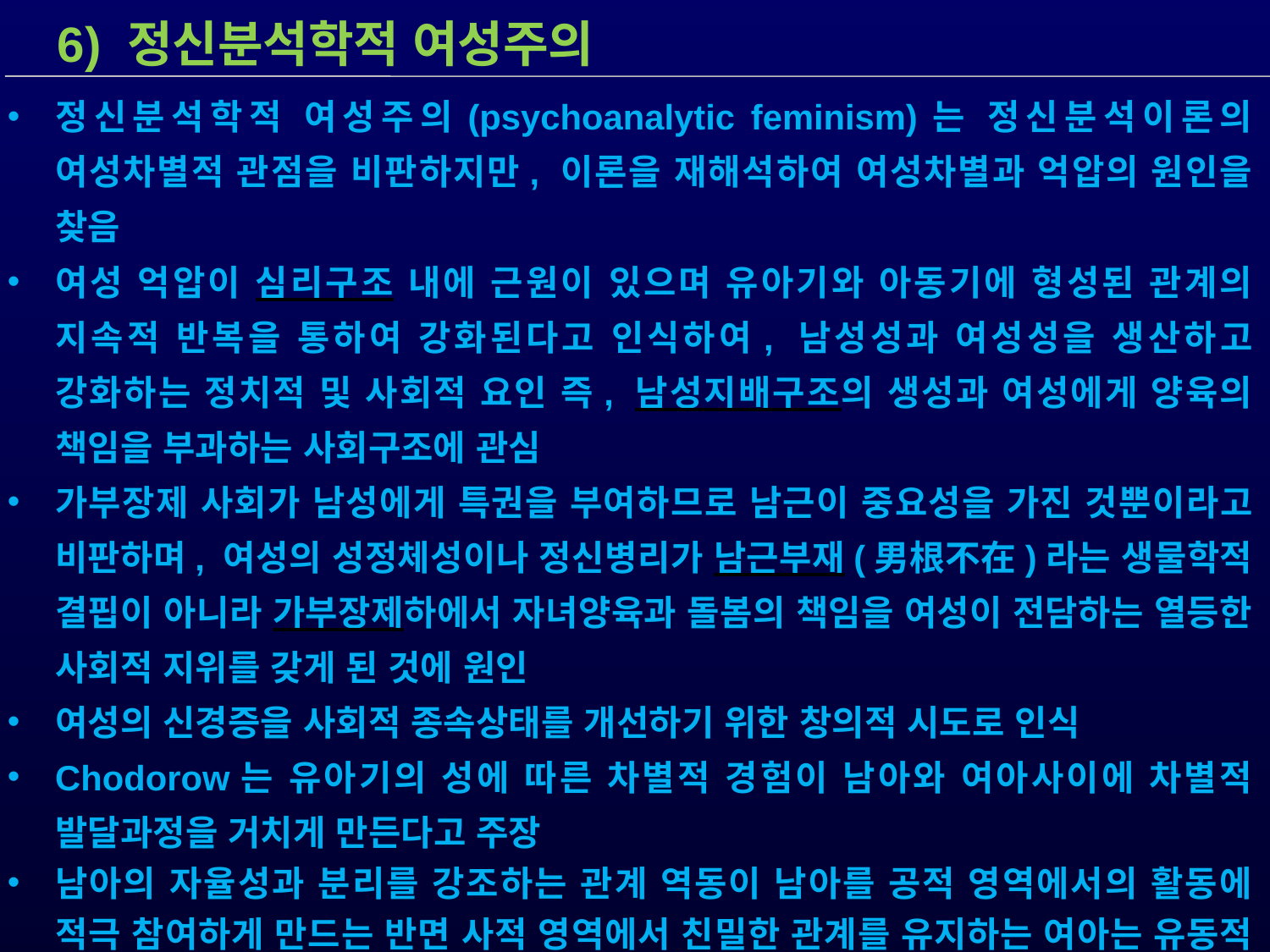

6) 정신분석학적 여성주의
정신분석학적 여성주의(psychoanalytic feminism)는 정신분석이론의 여성차별적 관점을 비판하지만, 이론을 재해석하여 여성차별과 억압의 원인을 찾음
여성 억압이 심리구조 내에 근원이 있으며 유아기와 아동기에 형성된 관계의 지속적 반복을 통하여 강화된다고 인식하여, 남성성과 여성성을 생산하고 강화하는 정치적 및 사회적 요인 즉, 남성지배구조의 생성과 여성에게 양육의 책임을 부과하는 사회구조에 관심
가부장제 사회가 남성에게 특권을 부여하므로 남근이 중요성을 가진 것뿐이라고 비판하며, 여성의 성정체성이나 정신병리가 남근부재(男根不在)라는 생물학적 결핍이 아니라 가부장제하에서 자녀양육과 돌봄의 책임을 여성이 전담하는 열등한 사회적 지위를 갖게 된 것에 원인
여성의 신경증을 사회적 종속상태를 개선하기 위한 창의적 시도로 인식
Chodorow는 유아기의 성에 따른 차별적 경험이 남아와 여아사이에 차별적 발달과정을 거치게 만든다고 주장
남아의 자율성과 분리를 강조하는 관계 역동이 남아를 공적 영역에서의 활동에 적극 참여하게 만드는 반면 사적 영역에서 친밀한 관계를 유지하는 여아는 유동적 성격구조를 갖게 된다고 주장